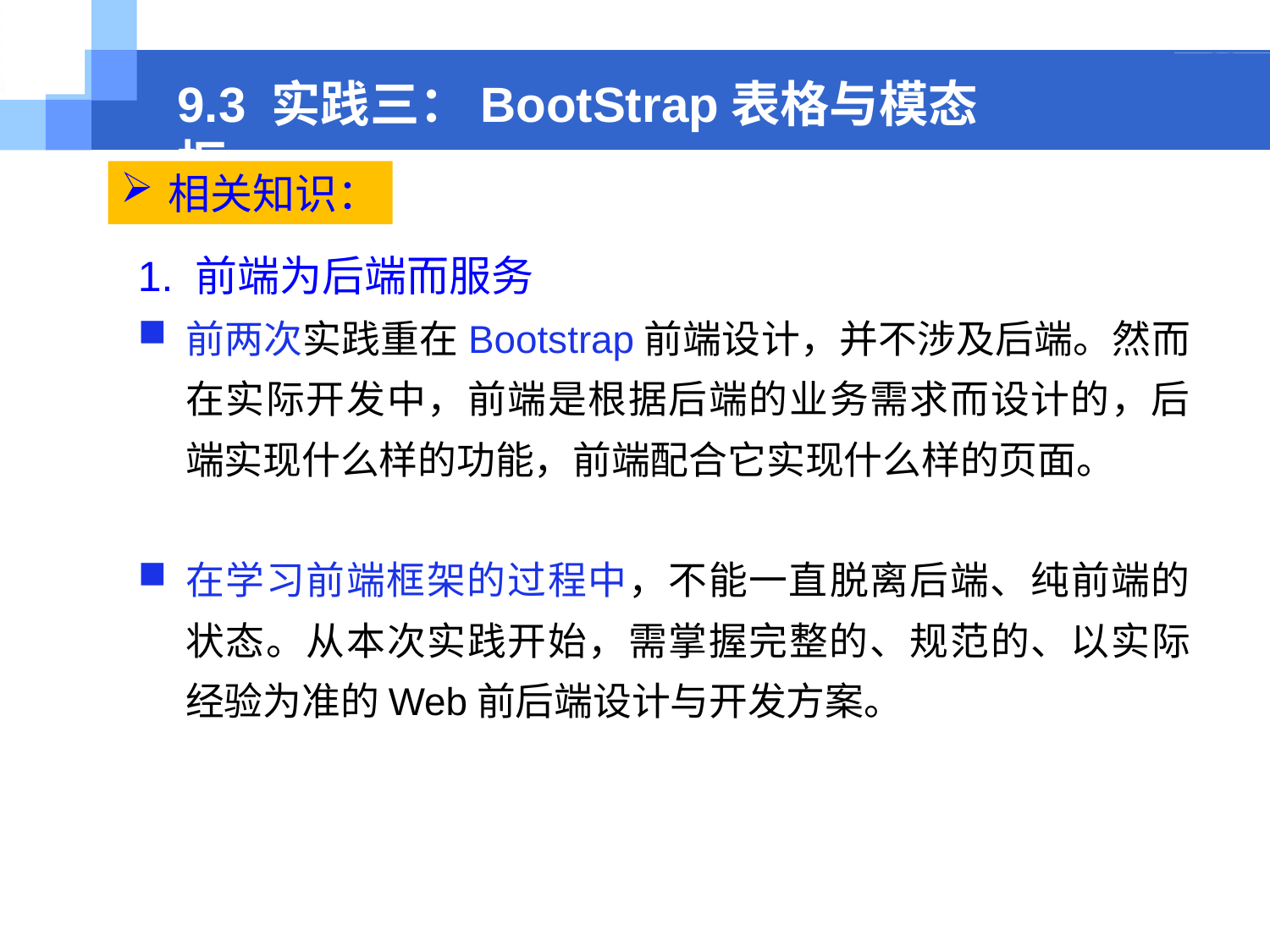

9.3 实践三：BootStrap表格与模态框
相关知识：
1. 前端为后端而服务
前两次实践重在Bootstrap前端设计，并不涉及后端。然而在实际开发中，前端是根据后端的业务需求而设计的，后端实现什么样的功能，前端配合它实现什么样的页面。

在学习前端框架的过程中，不能一直脱离后端、纯前端的状态。从本次实践开始，需掌握完整的、规范的、以实际经验为准的Web前后端设计与开发方案。